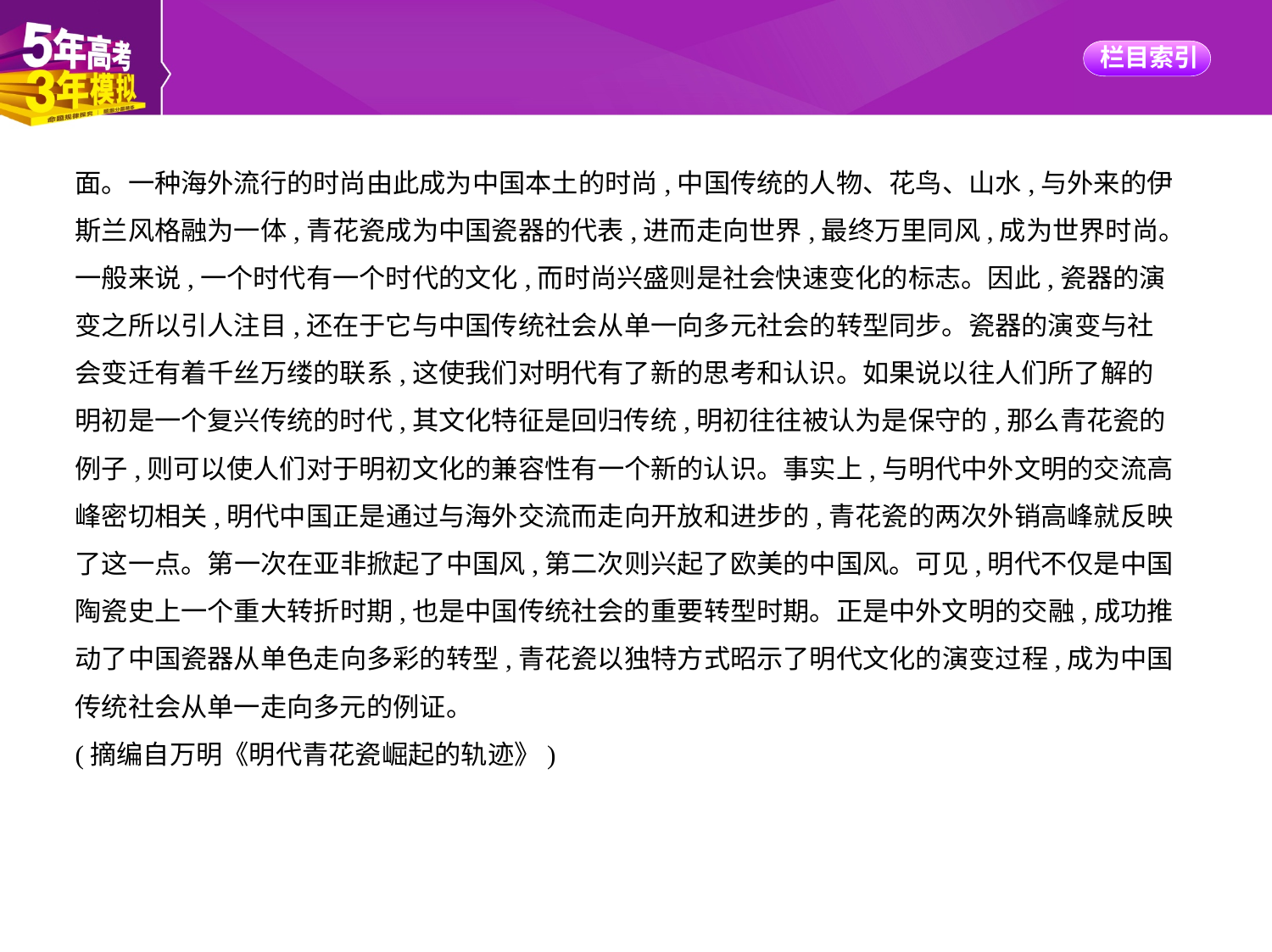

面。一种海外流行的时尚由此成为中国本土的时尚,中国传统的人物、花鸟、山水,与外来的伊
斯兰风格融为一体,青花瓷成为中国瓷器的代表,进而走向世界,最终万里同风,成为世界时尚。
一般来说,一个时代有一个时代的文化,而时尚兴盛则是社会快速变化的标志。因此,瓷器的演
变之所以引人注目,还在于它与中国传统社会从单一向多元社会的转型同步。瓷器的演变与社
会变迁有着千丝万缕的联系,这使我们对明代有了新的思考和认识。如果说以往人们所了解的
明初是一个复兴传统的时代,其文化特征是回归传统,明初往往被认为是保守的,那么青花瓷的
例子,则可以使人们对于明初文化的兼容性有一个新的认识。事实上,与明代中外文明的交流高
峰密切相关,明代中国正是通过与海外交流而走向开放和进步的,青花瓷的两次外销高峰就反映
了这一点。第一次在亚非掀起了中国风,第二次则兴起了欧美的中国风。可见,明代不仅是中国
陶瓷史上一个重大转折时期,也是中国传统社会的重要转型时期。正是中外文明的交融,成功推
动了中国瓷器从单色走向多彩的转型,青花瓷以独特方式昭示了明代文化的演变过程,成为中国
传统社会从单一走向多元的例证。
(摘编自万明《明代青花瓷崛起的轨迹》)